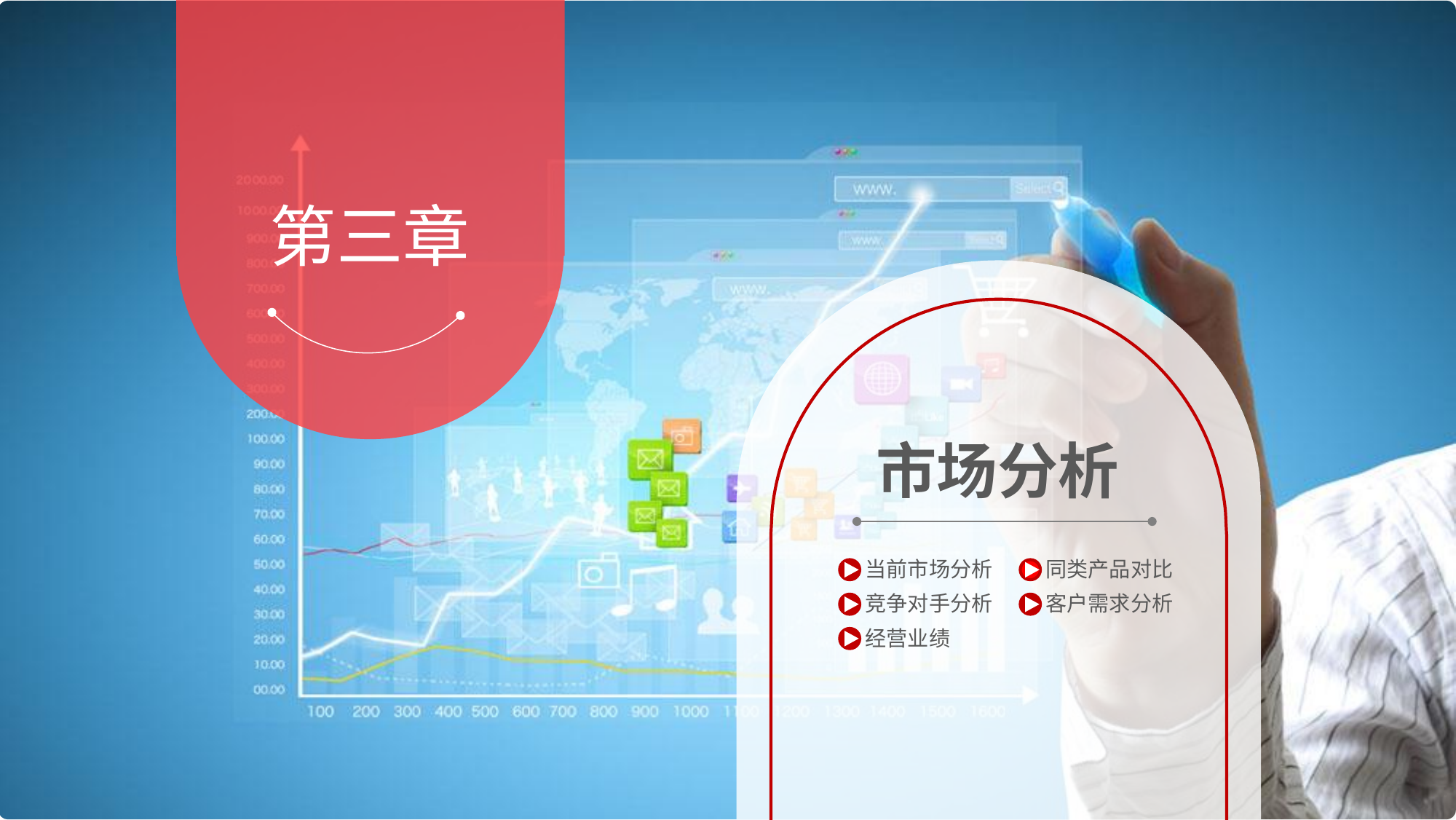

第三章

市场分析
当前市场分析

同类产品对比

竞争对手分析

客户需求分析

经营业绩